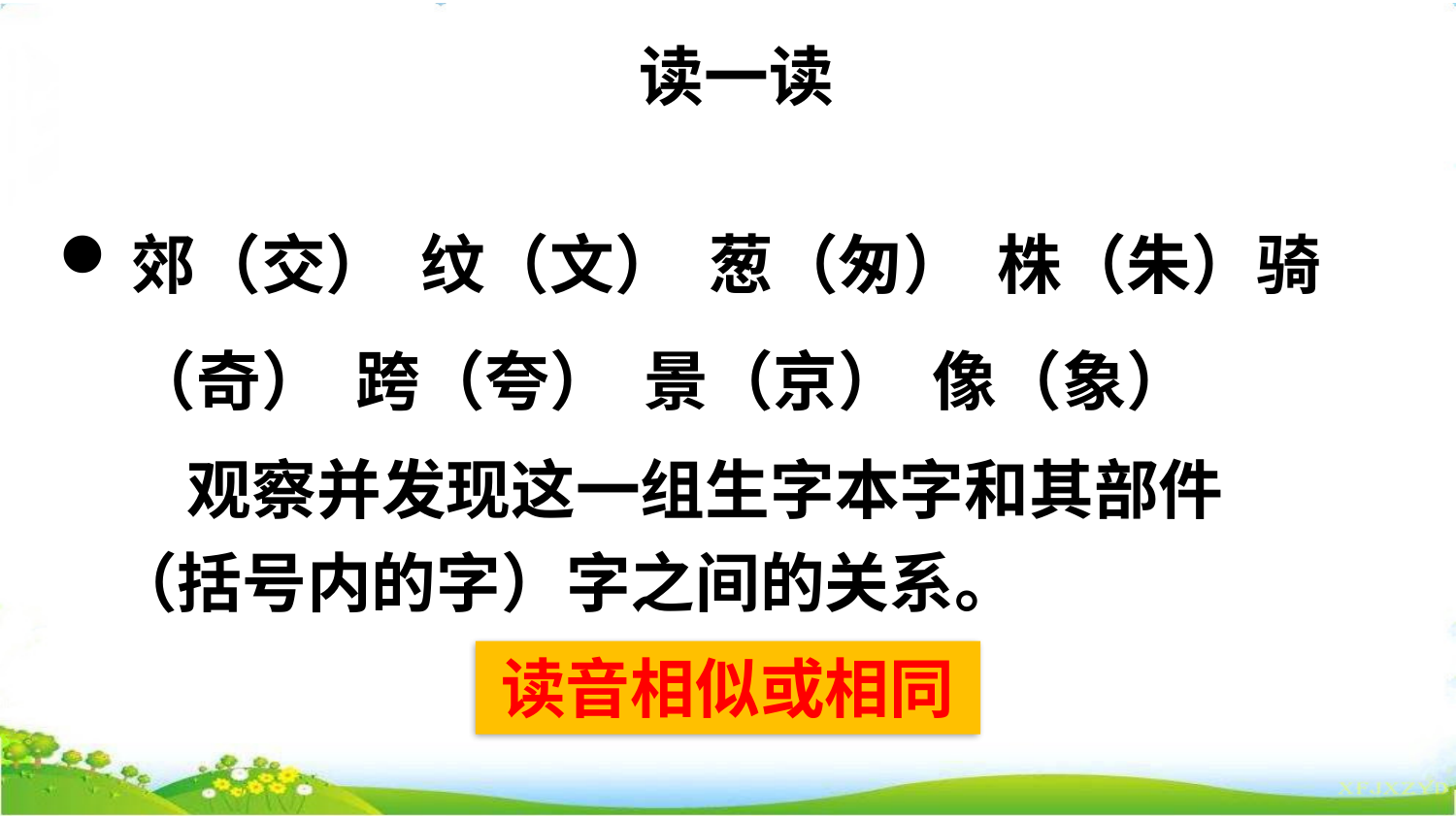

读一读
郊（交）  纹（文）  葱（匆）  株（朱）骑（奇）  跨（夸）  景（京）  像（象）
    观察并发现这一组生字本字和其部件（括号内的字）字之间的关系。

读音相似或相同